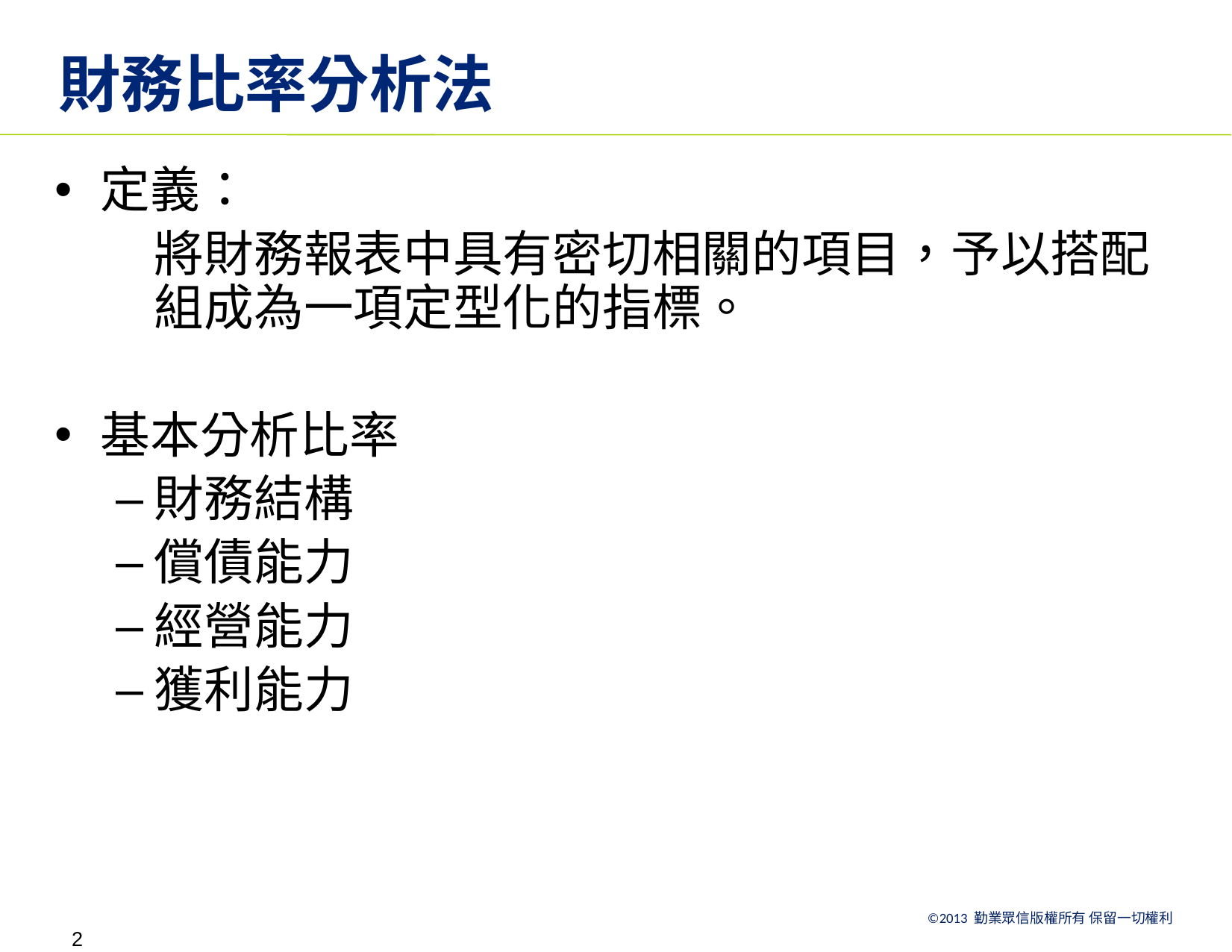

# 財務比率分析法
定義：
	將財務報表中具有密切相關的項目，予以搭配組成為一項定型化的指標。

基本分析比率
財務結構
償債能力
經營能力
獲利能力
2